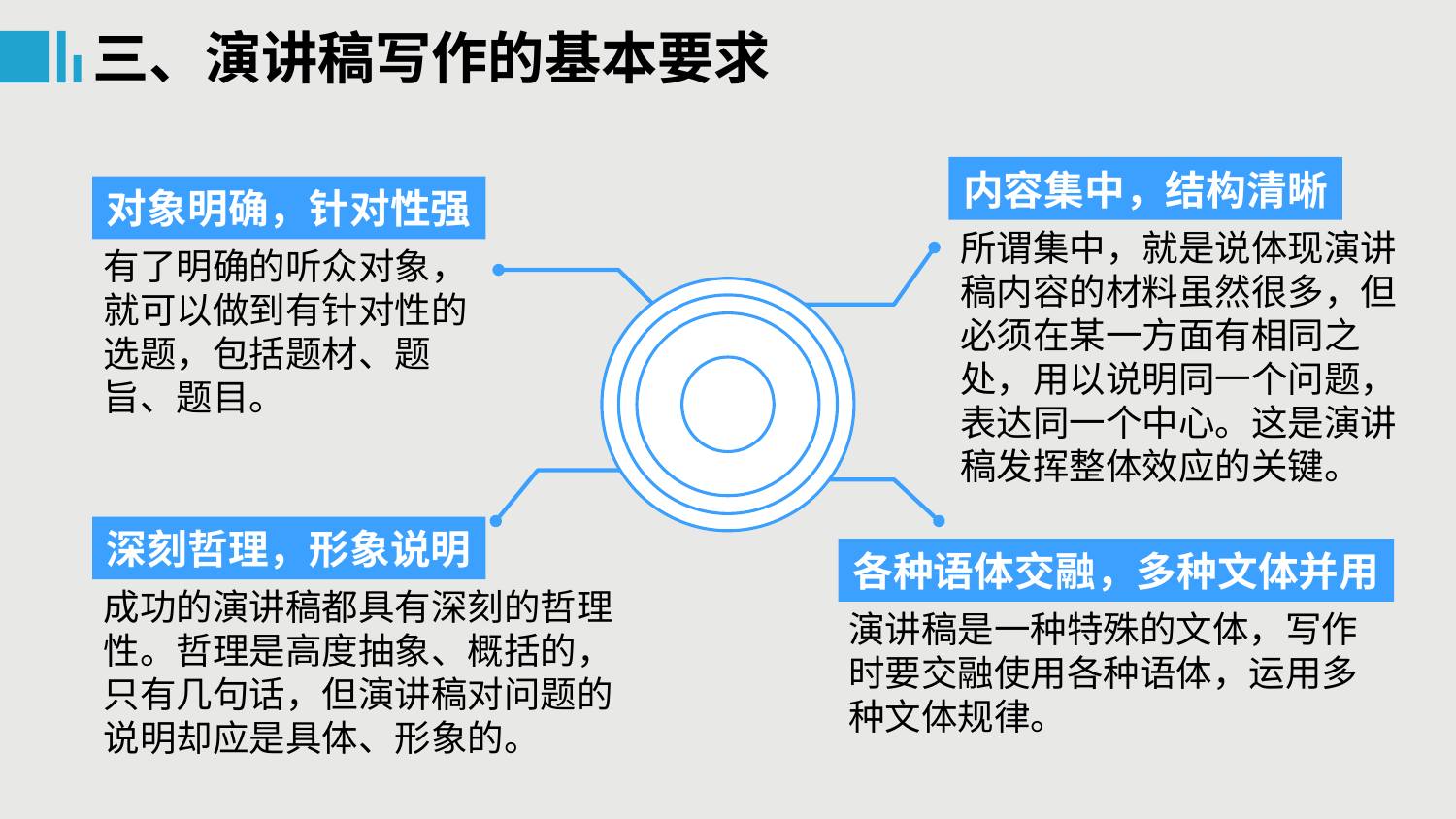

三、演讲稿写作的基本要求

内容集中，结构清晰
对象明确，针对性强
所谓集中，就是说体现演讲稿内容的材料虽然很多，但必须在某一方面有相同之处，用以说明同一个问题，表达同一个中心。这是演讲稿发挥整体效应的关键。
有了明确的听众对象，就可以做到有针对性的选题，包括题材、题旨、题目。

深刻哲理，形象说明
各种语体交融，多种文体并用
成功的演讲稿都具有深刻的哲理性。哲理是高度抽象、概括的，只有几句话，但演讲稿对问题的说明却应是具体、形象的。
演讲稿是一种特殊的文体，写作时要交融使用各种语体，运用多种文体规律。